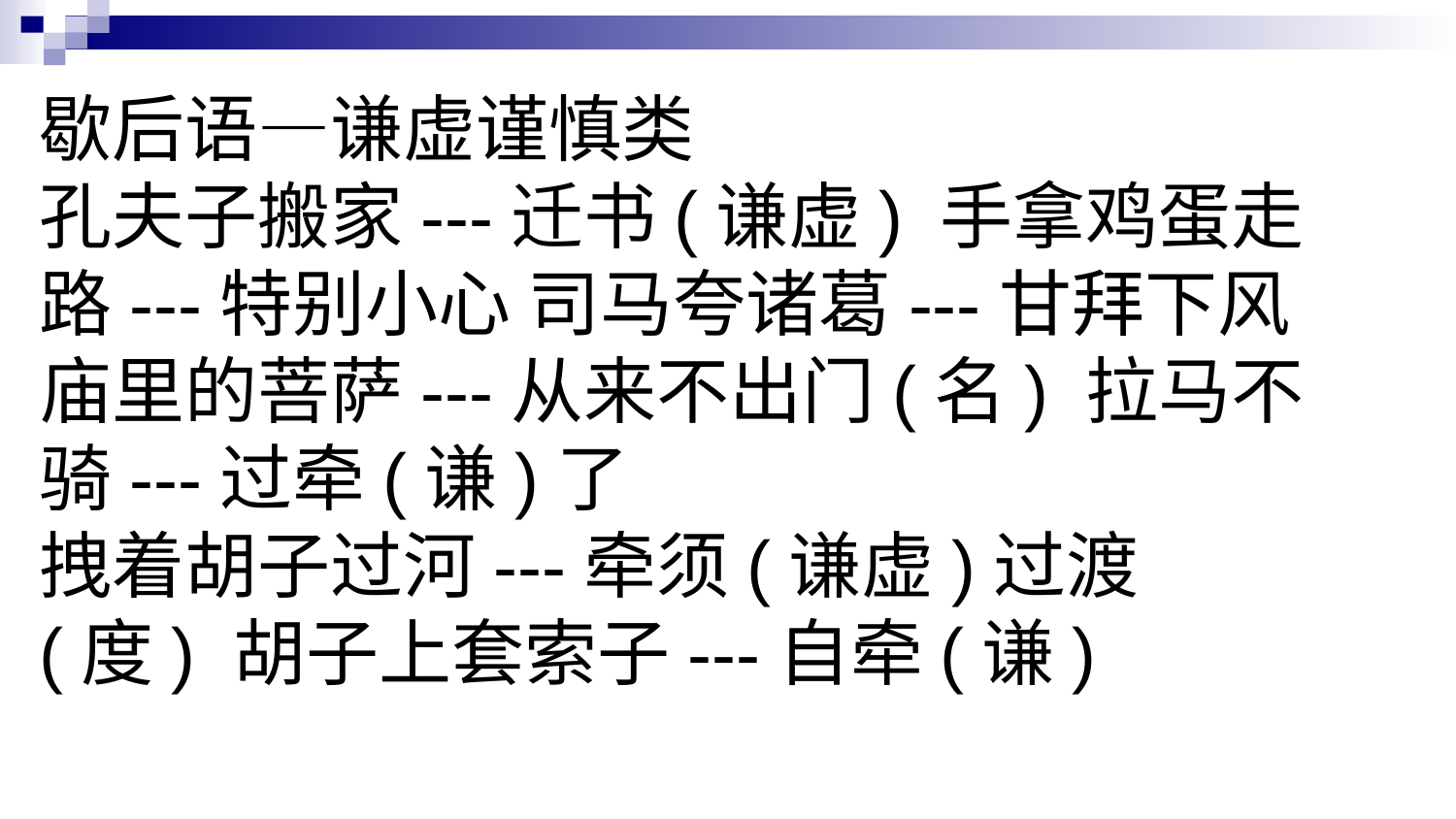

歇后语—谦虚谨慎类
孔夫子搬家---迁书(谦虚) 手拿鸡蛋走路---特别小心 司马夸诸葛---甘拜下风
庙里的菩萨---从来不出门(名) 拉马不骑---过牵(谦)了
拽着胡子过河---牵须(谦虚)过渡(度) 胡子上套索子---自牵(谦)